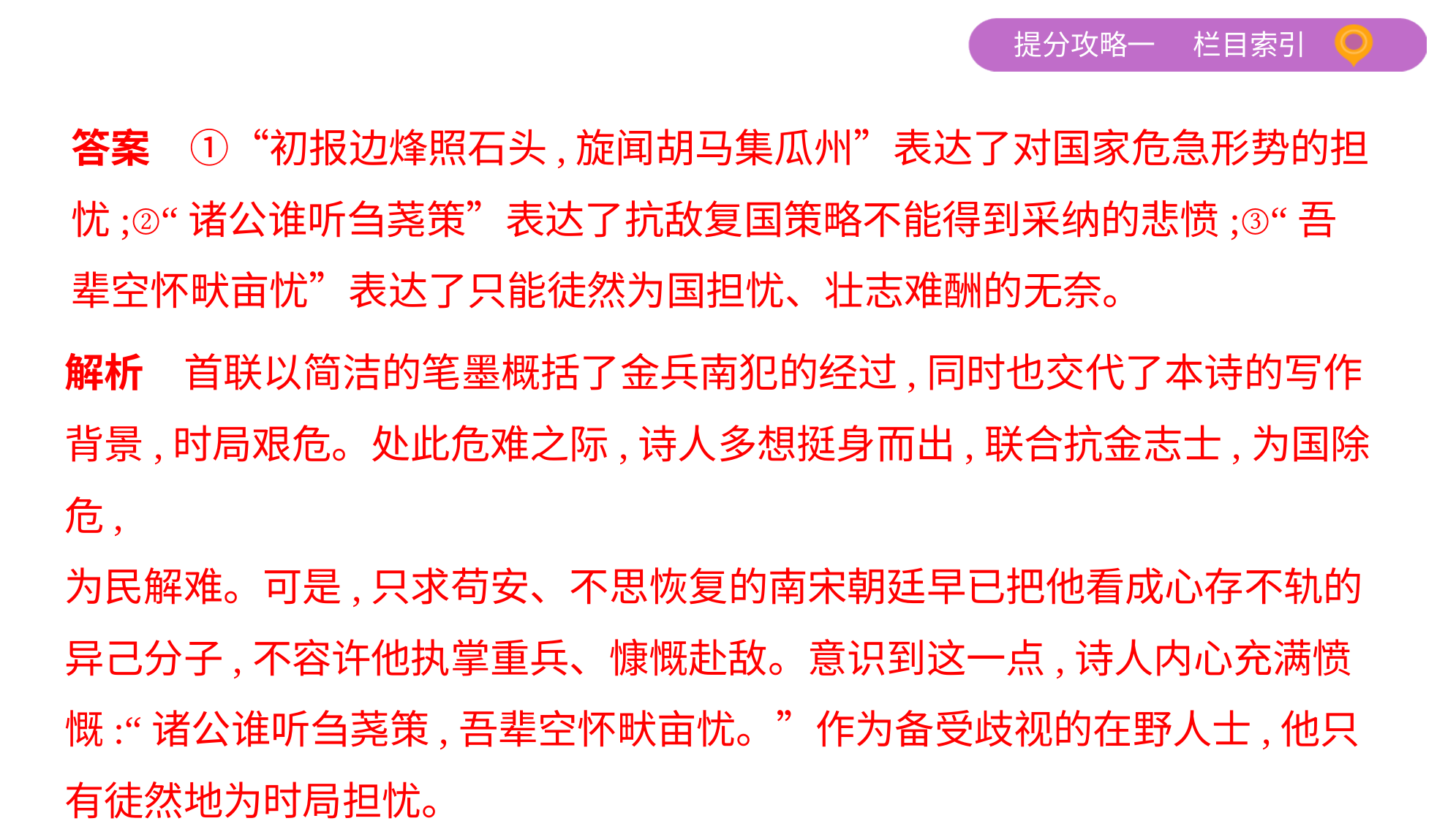

答案　①“初报边烽照石头,旋闻胡马集瓜州”表达了对国家危急形势的担
忧;②“诸公谁听刍荛策”表达了抗敌复国策略不能得到采纳的悲愤;③“吾
辈空怀畎亩忧”表达了只能徒然为国担忧、壮志难酬的无奈。
解析　首联以简洁的笔墨概括了金兵南犯的经过,同时也交代了本诗的写作
背景,时局艰危。处此危难之际,诗人多想挺身而出,联合抗金志士,为国除危,
为民解难。可是,只求苟安、不思恢复的南宋朝廷早已把他看成心存不轨的
异己分子,不容许他执掌重兵、慷慨赴敌。意识到这一点,诗人内心充满愤
慨:“诸公谁听刍荛策,吾辈空怀畎亩忧。”作为备受歧视的在野人士,他只
有徒然地为时局担忧。